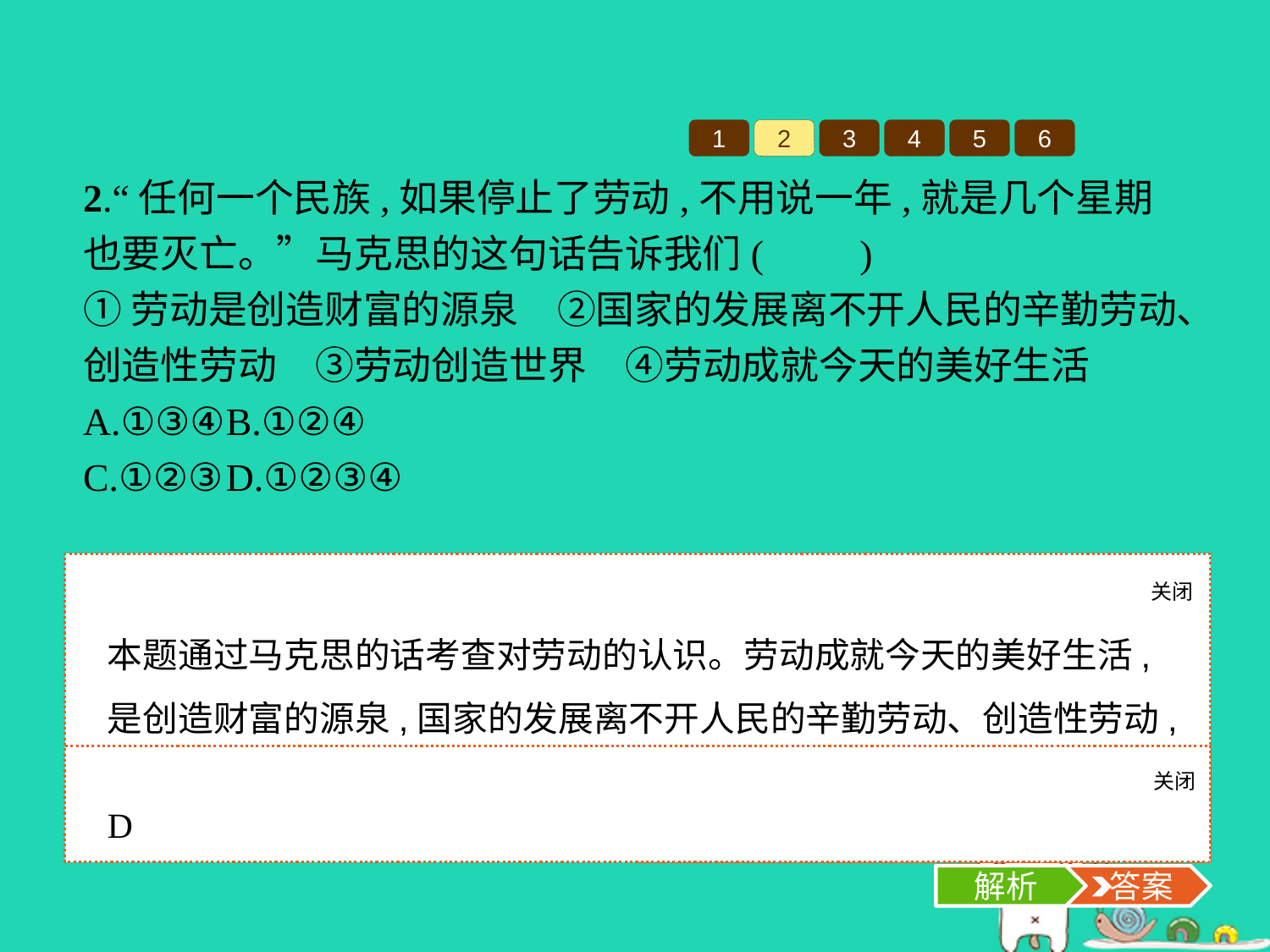

1
2
3
4
5
6
2.“任何一个民族,如果停止了劳动,不用说一年,就是几个星期也要灭亡。”马克思的这句话告诉我们(　　)
①劳动是创造财富的源泉　②国家的发展离不开人民的辛勤劳动、创造性劳动　③劳动创造世界　④劳动成就今天的美好生活
A.①③④	B.①②④
C.①②③	D.①②③④

关闭
解析

本题通过马克思的话考查对劳动的认识。劳动成就今天的美好生活,是创造财富的源泉,国家的发展离不开人民的辛勤劳动、创造性劳动,总之,劳动创造整个世界,①②③④均符合题意,故选D项。

关闭
解析
  答案

D
解析
  答案